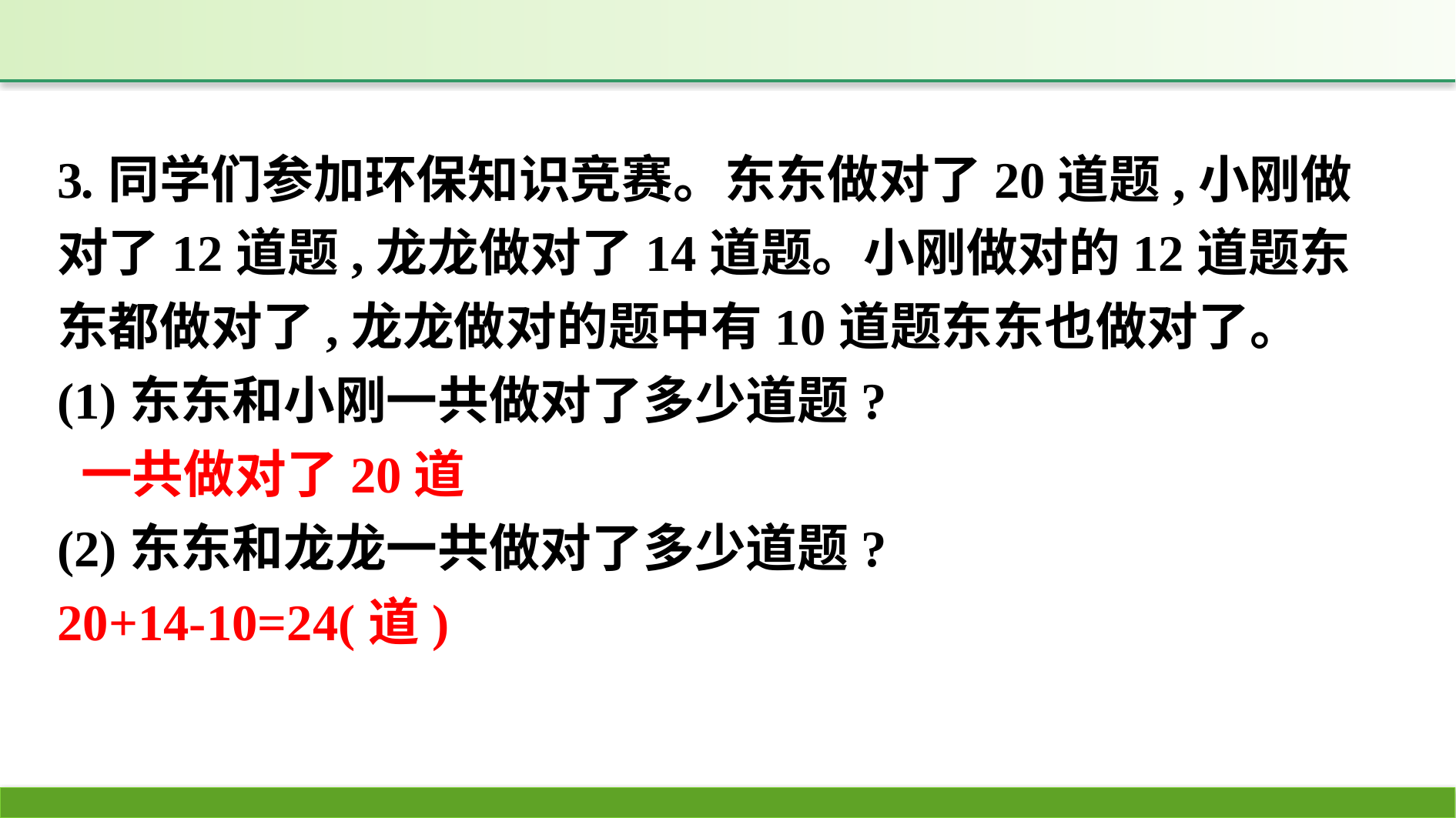

3.同学们参加环保知识竞赛。东东做对了20道题,小刚做对了12道题,龙龙做对了14道题。小刚做对的12道题东东都做对了,龙龙做对的题中有10道题东东也做对了。
(1)东东和小刚一共做对了多少道题?
 一共做对了20道
(2)东东和龙龙一共做对了多少道题?
20+14-10=24(道)